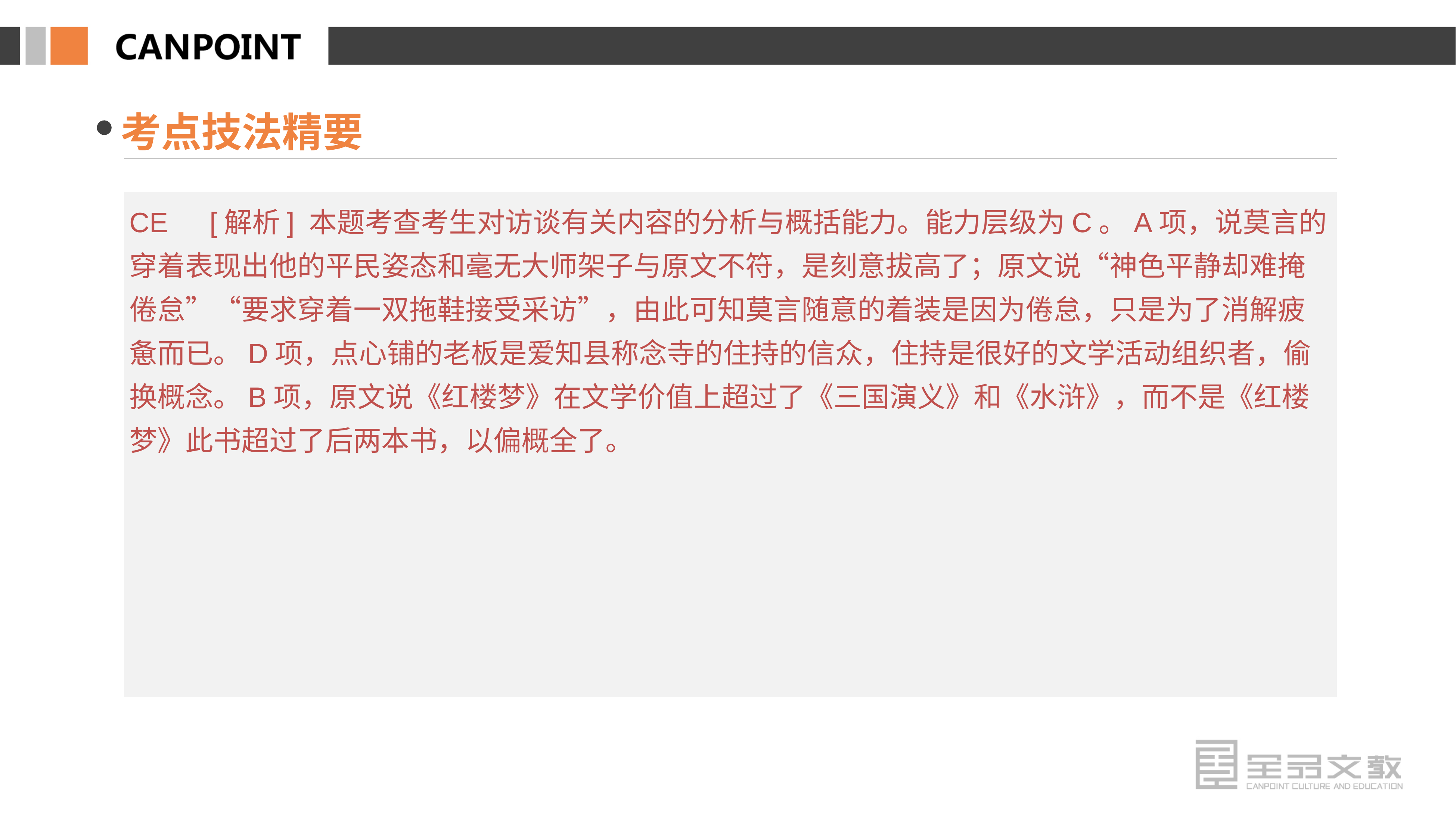

考点技法精要

CE　[解析] 本题考查考生对访谈有关内容的分析与概括能力。能力层级为C。A项，说莫言的穿着表现出他的平民姿态和毫无大师架子与原文不符，是刻意拔高了；原文说“神色平静却难掩倦怠”“要求穿着一双拖鞋接受采访”，由此可知莫言随意的着装是因为倦怠，只是为了消解疲惫而已。D项，点心铺的老板是爱知县称念寺的住持的信众，住持是很好的文学活动组织者，偷换概念。B项，原文说《红楼梦》在文学价值上超过了《三国演义》和《水浒》，而不是《红楼梦》此书超过了后两本书，以偏概全了。